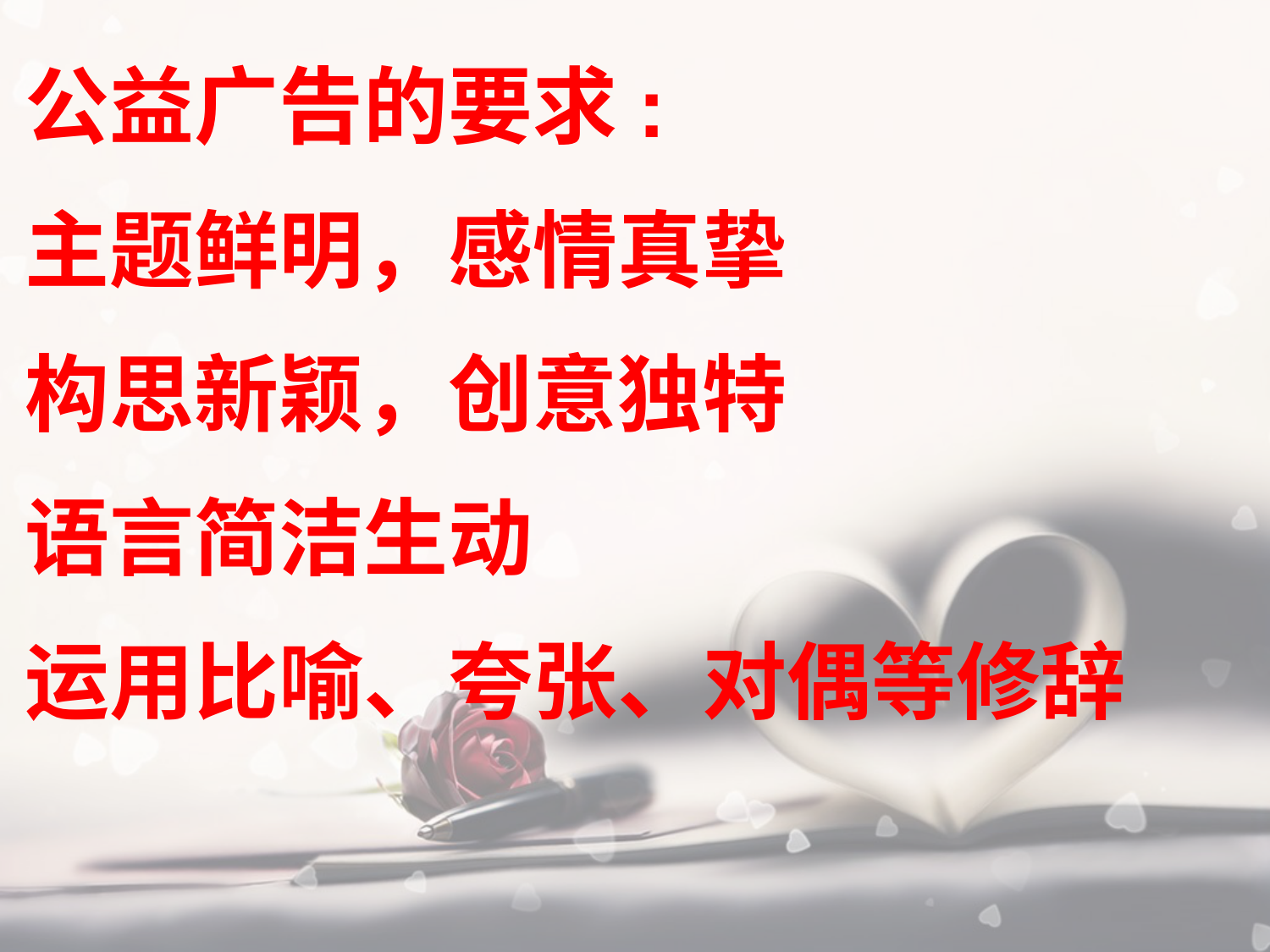

公益广告的要求:
主题鲜明，感情真挚
构思新颖，创意独特
语言简洁生动
运用比喻、夸张、对偶等修辞